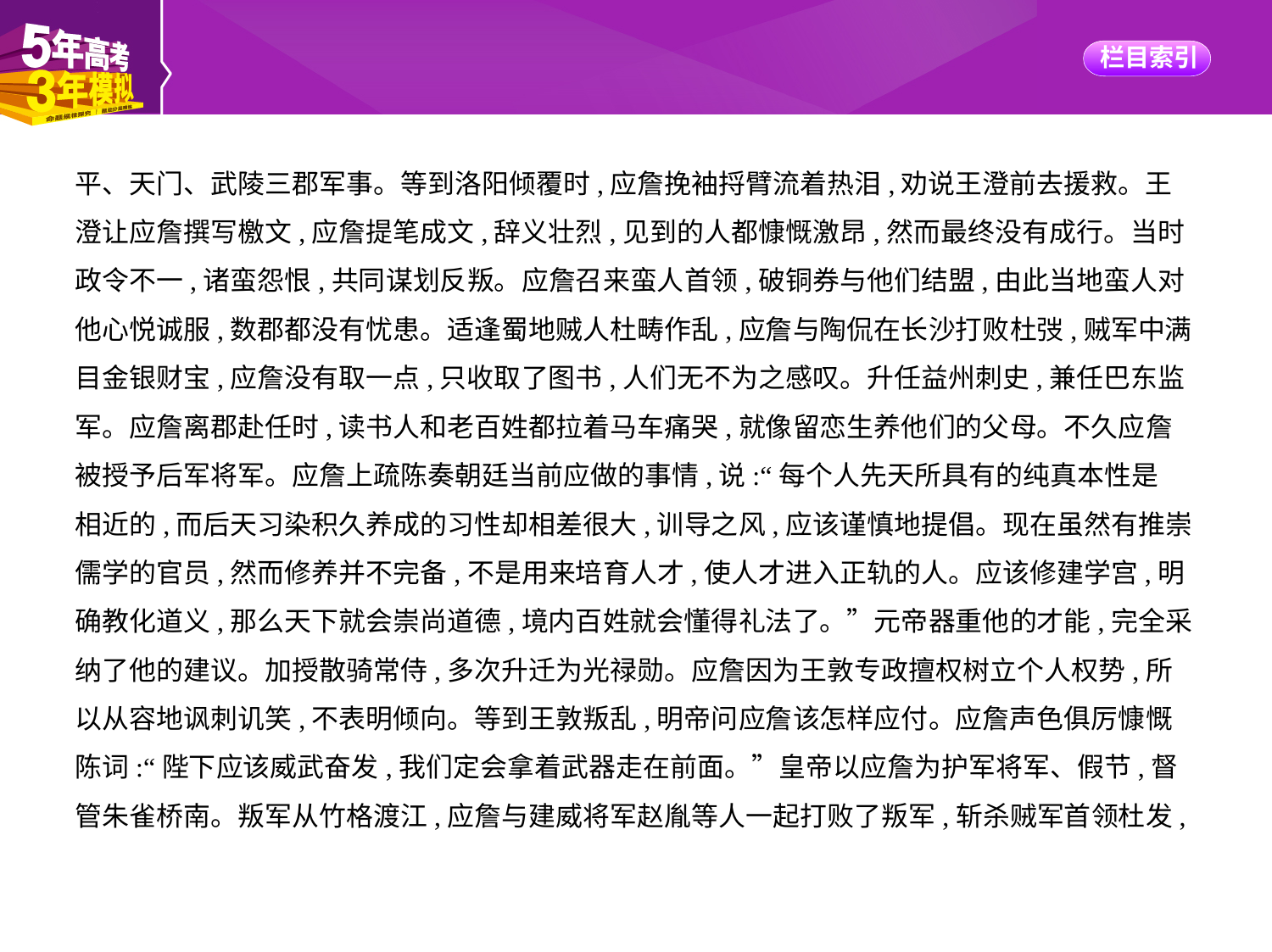

平、天门、武陵三郡军事。等到洛阳倾覆时,应詹挽袖捋臂流着热泪,劝说王澄前去援救。王
澄让应詹撰写檄文,应詹提笔成文,辞义壮烈,见到的人都慷慨激昂,然而最终没有成行。当时
政令不一,诸蛮怨恨,共同谋划反叛。应詹召来蛮人首领,破铜券与他们结盟,由此当地蛮人对
他心悦诚服,数郡都没有忧患。适逢蜀地贼人杜畴作乱,应詹与陶侃在长沙打败杜弢,贼军中满
目金银财宝,应詹没有取一点,只收取了图书,人们无不为之感叹。升任益州刺史,兼任巴东监
军。应詹离郡赴任时,读书人和老百姓都拉着马车痛哭,就像留恋生养他们的父母。不久应詹
被授予后军将军。应詹上疏陈奏朝廷当前应做的事情,说:“每个人先天所具有的纯真本性是
相近的,而后天习染积久养成的习性却相差很大,训导之风,应该谨慎地提倡。现在虽然有推崇
儒学的官员,然而修养并不完备,不是用来培育人才,使人才进入正轨的人。应该修建学宫,明
确教化道义,那么天下就会崇尚道德,境内百姓就会懂得礼法了。”元帝器重他的才能,完全采
纳了他的建议。加授散骑常侍,多次升迁为光禄勋。应詹因为王敦专政擅权树立个人权势,所
以从容地讽刺讥笑,不表明倾向。等到王敦叛乱,明帝问应詹该怎样应付。应詹声色俱厉慷慨
陈词:“陛下应该威武奋发,我们定会拿着武器走在前面。”皇帝以应詹为护军将军、假节,督
管朱雀桥南。叛军从竹格渡江,应詹与建威将军赵胤等人一起打败了叛军,斩杀贼军首领杜发,